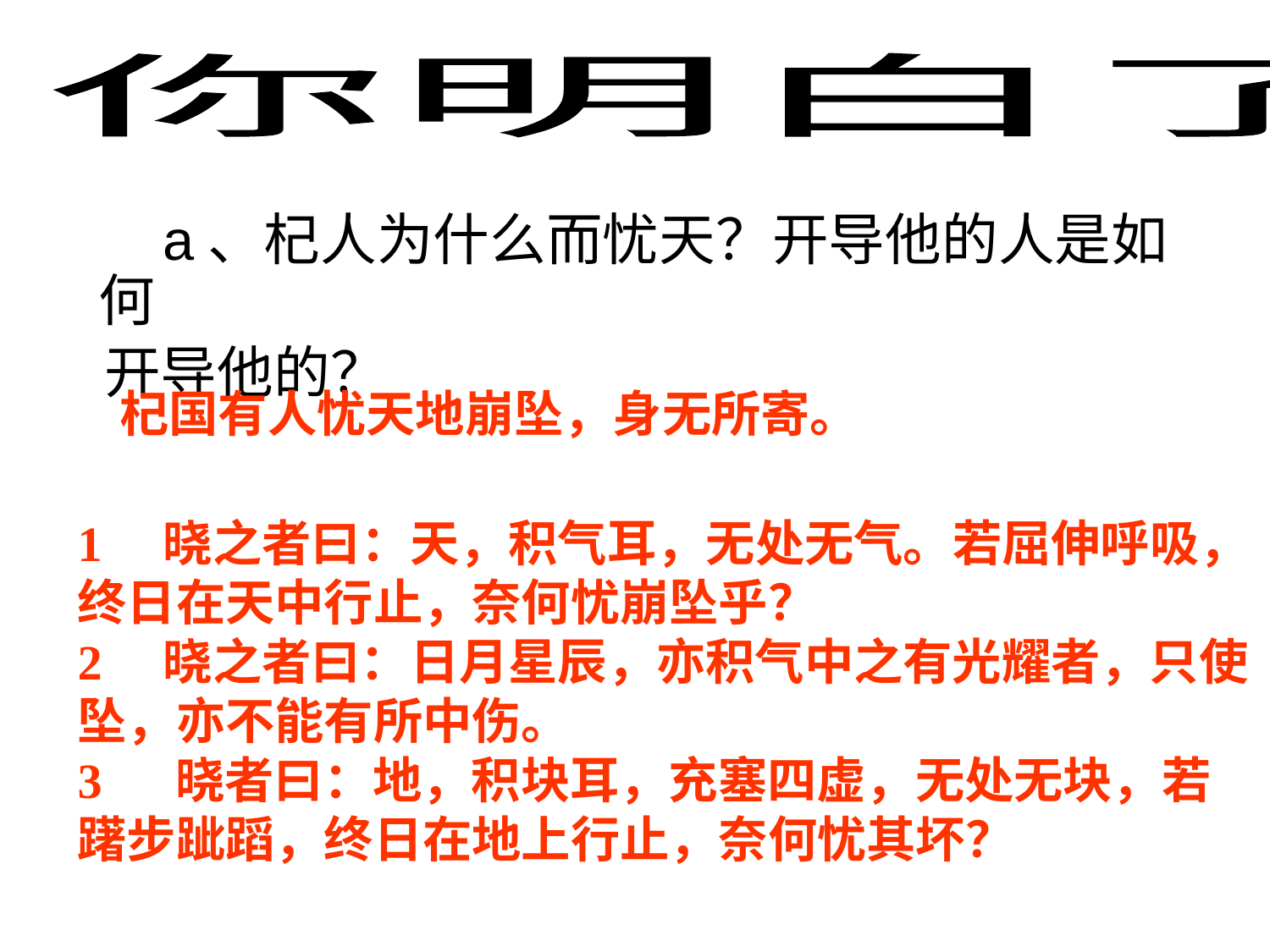

你明白了吗？
       a、杞人为什么而忧天？开导他的人是如何
   开导他的？

　杞国有人忧天地崩坠，身无所寄。

1　晓之者曰：天，积气耳，无处无气。若屈伸呼吸，终日在天中行止，奈何忧崩坠乎？
2    晓之者曰：日月星辰，亦积气中之有光耀者，只使坠，亦不能有所中伤。
3     晓者曰：地，积块耳，充塞四虚，无处无块，若躇步跐蹈，终日在地上行止，奈何忧其坏？